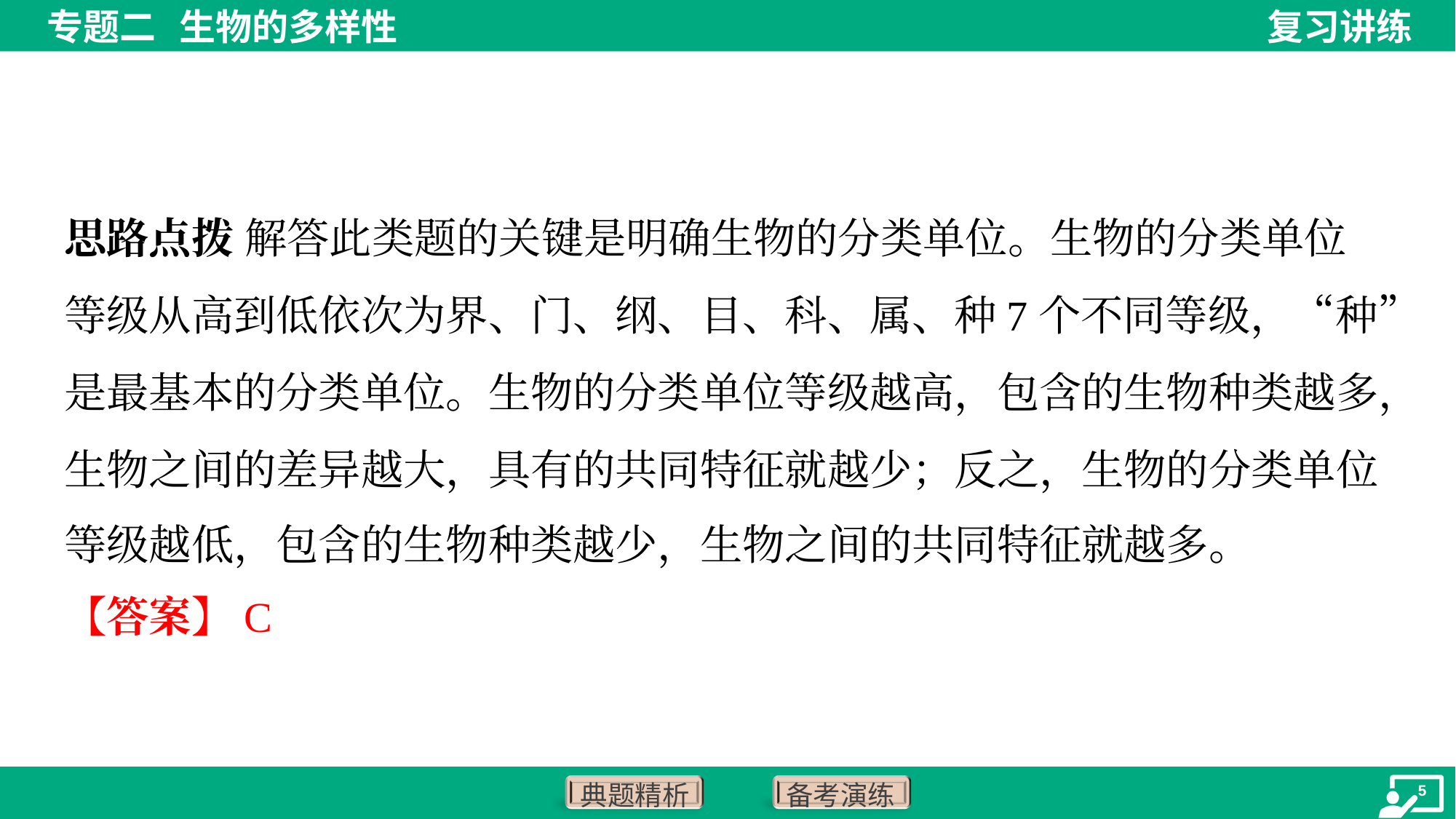

思路点拨 解答此类题的关键是明确生物的分类单位。生物的分类单位
等级从高到低依次为界、门、纲、目、科、属、种7个不同等级，“种”
是最基本的分类单位。生物的分类单位等级越高，包含的生物种类越多，
生物之间的差异越大，具有的共同特征就越少；反之，生物的分类单位
等级越低，包含的生物种类越少，生物之间的共同特征就越多。
【答案】C